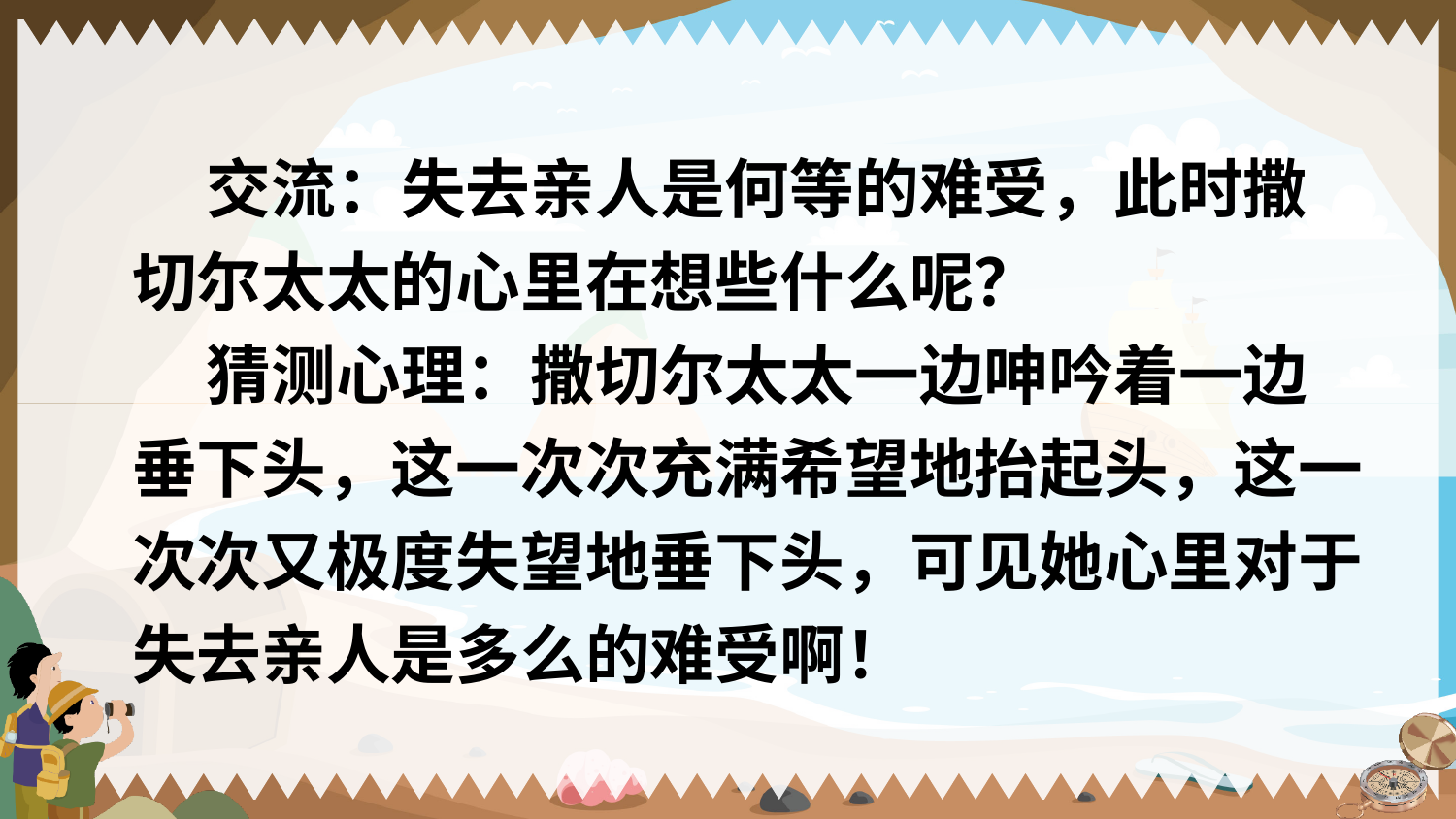

交流：失去亲人是何等的难受，此时撒切尔太太的心里在想些什么呢？
    猜测心理：撒切尔太太一边呻吟着一边垂下头，这一次次充满希望地抬起头，这一次次又极度失望地垂下头，可见她心里对于失去亲人是多么的难受啊！